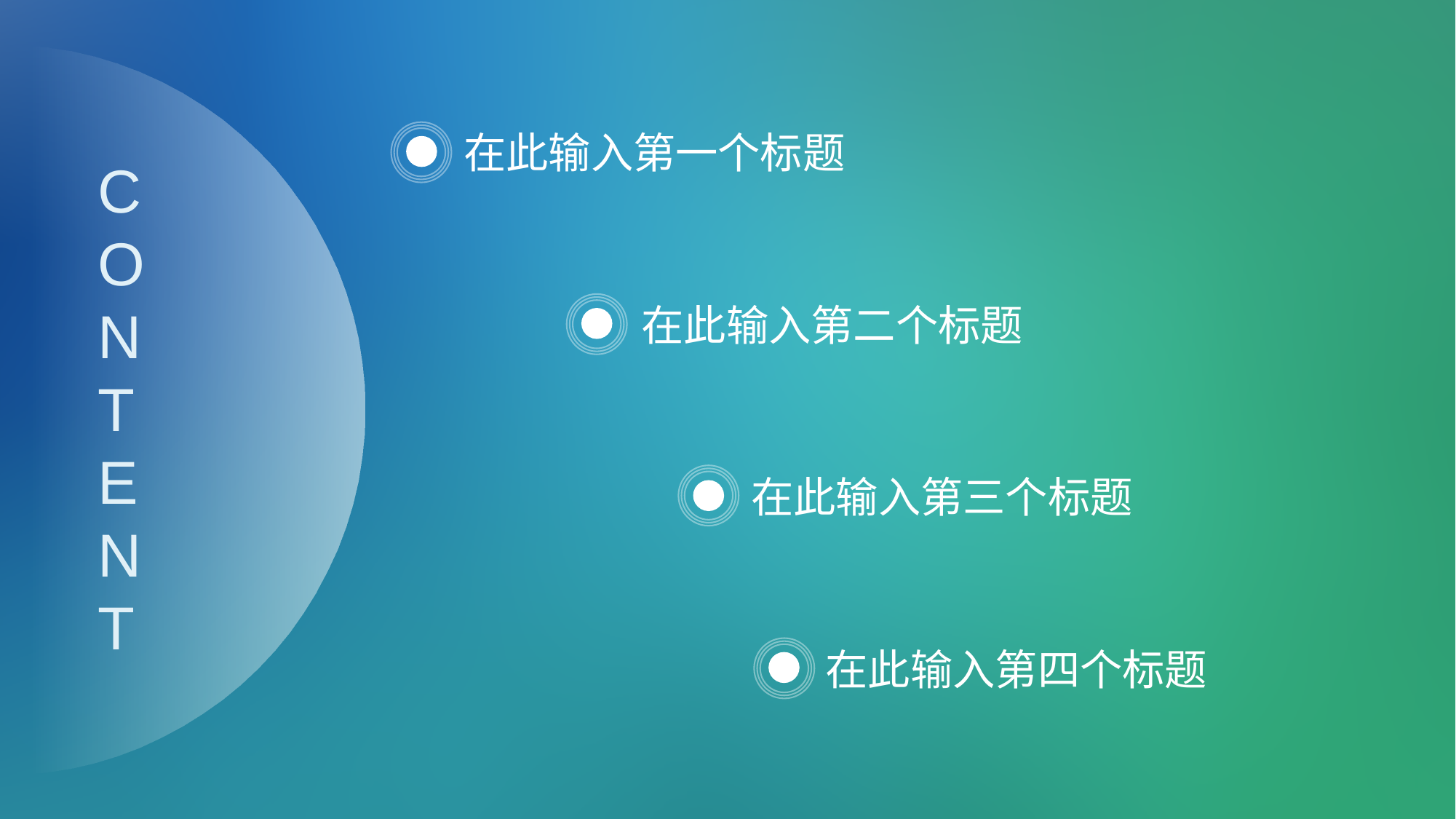

在此输入第一个标题

C
O
N
T
E
N
T
在此输入第二个标题

在此输入第三个标题

在此输入第四个标题